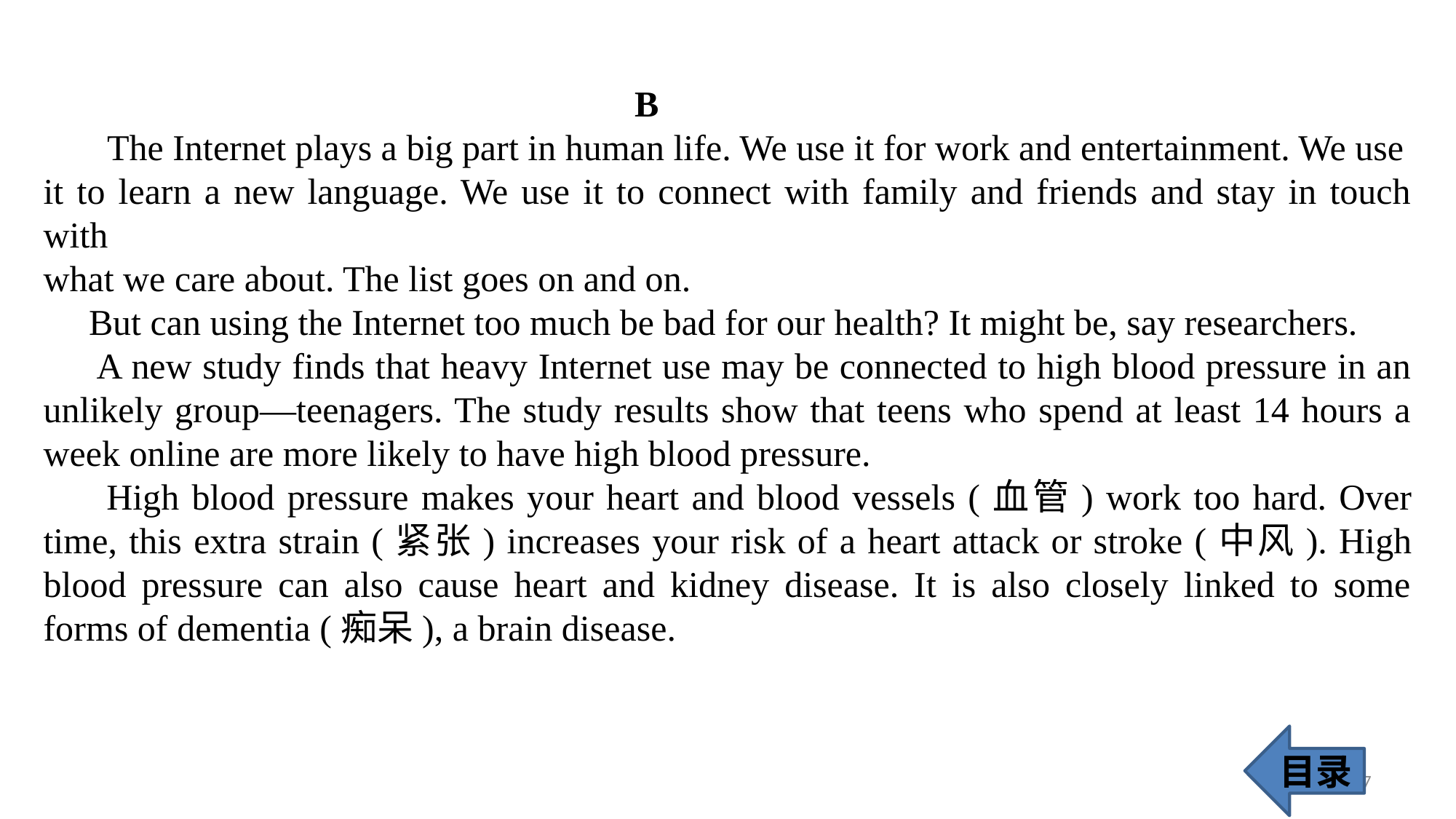

B
       The Internet plays a big part in human life. We use it for work and entertainment. We use
it to learn a new language. We use it to connect with family and friends and stay in touch with
what we care about. The list goes on and on.
     But can using the Internet too much be bad for our health? It might be, say researchers.
     A new study finds that heavy Internet use may be connected to high blood pressure in an unlikely group—teenagers. The study results show that teens who spend at least 14 hours a week online are more likely to have high blood pressure.
     High blood pressure makes your heart and blood vessels (血管) work too hard. Over time, this extra strain (紧张) increases your risk of a heart attack or stroke (中风). High blood pressure can also cause heart and kidney disease. It is also closely linked to some forms of dementia (痴呆), a brain disease.
目录
37